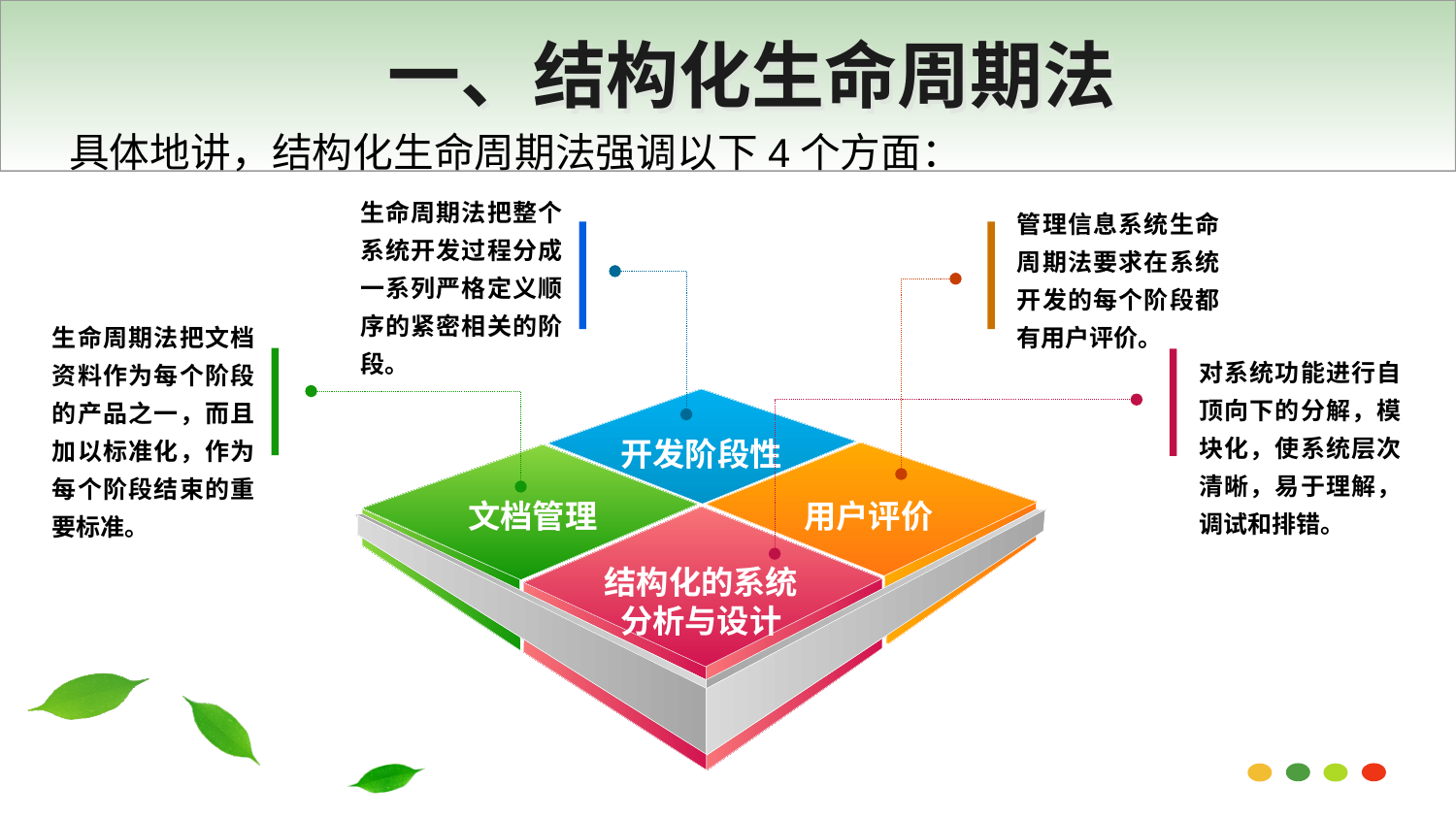

一、结构化生命周期法
具体地讲，结构化生命周期法强调以下4个方面：
生命周期法把整个系统开发过程分成一系列严格定义顺序的紧密相关的阶段。
管理信息系统生命周期法要求在系统开发的每个阶段都有用户评价。

生命周期法把文档资料作为每个阶段的产品之一，而且加以标准化，作为每个阶段结束的重要标准。
对系统功能进行自顶向下的分解，模块化，使系统层次清晰，易于理解，调试和排错。

开发阶段性

文档管理
用户评价

结构化的系统分析与设计